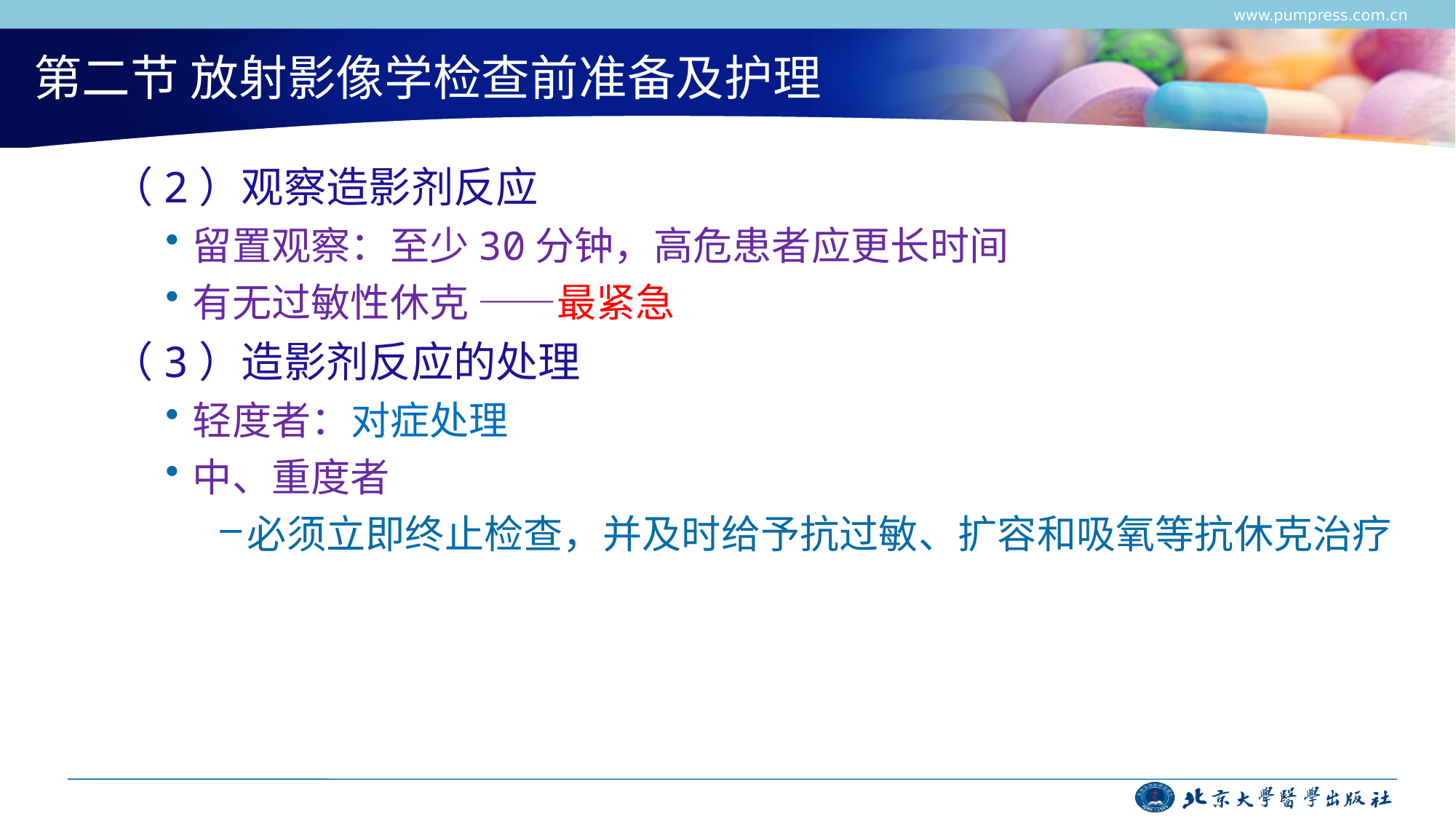

www.pumpress.com.cn
# 第二节 放射影像学检查前准备及护理
（2）观察造影剂反应
留置观察：至少30分钟，高危患者应更长时间
有无过敏性休克 ——最紧急
（3）造影剂反应的处理
轻度者：对症处理
中、重度者
必须立即终止检查，并及时给予抗过敏、扩容和吸氧等抗休克治疗